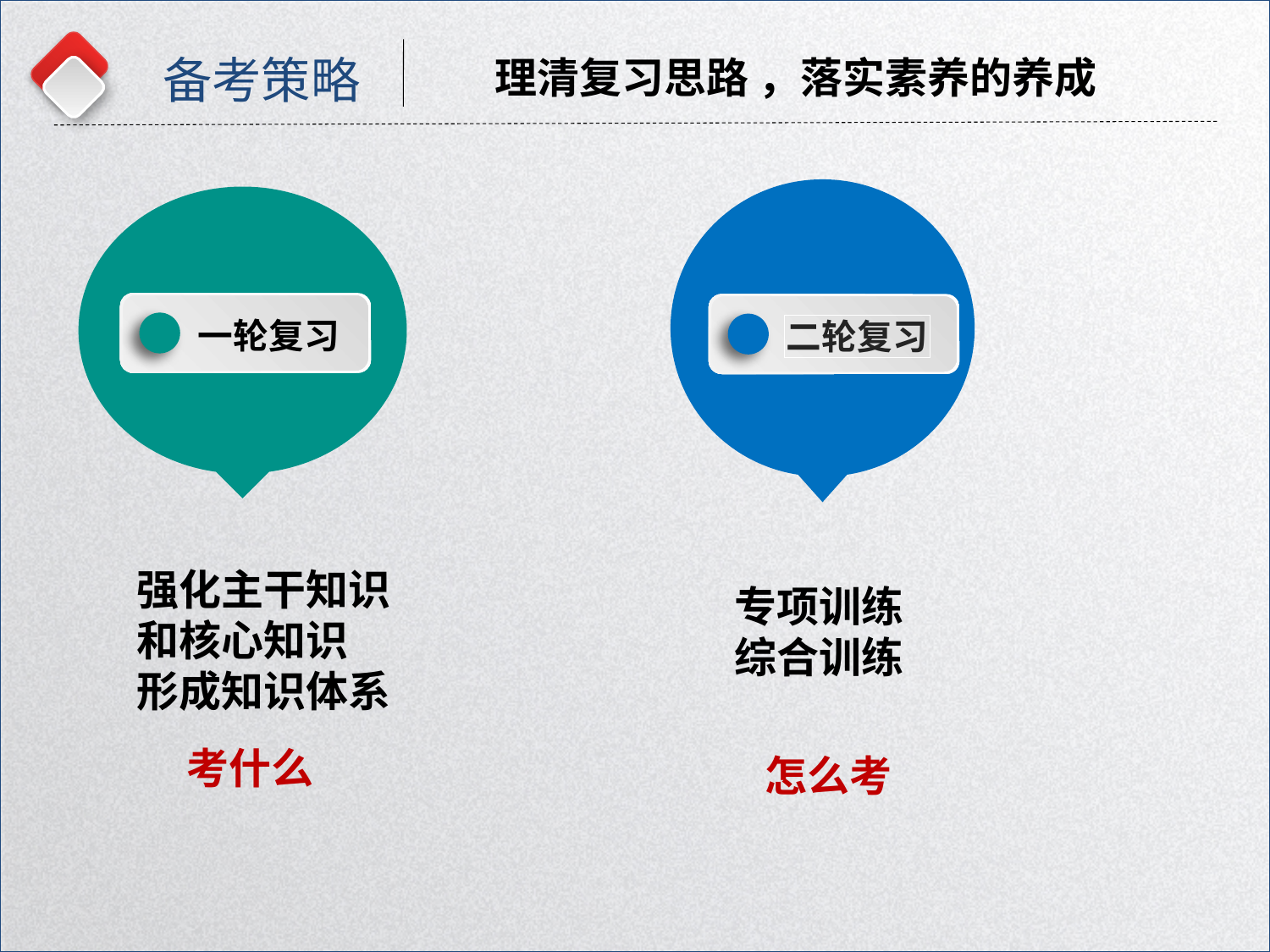

备考策略
理清复习思路 ，落实素养的养成

一轮复习

二轮复习
强化主干知识和核心知识
形成知识体系
专项训练
综合训练
考什么
怎么考